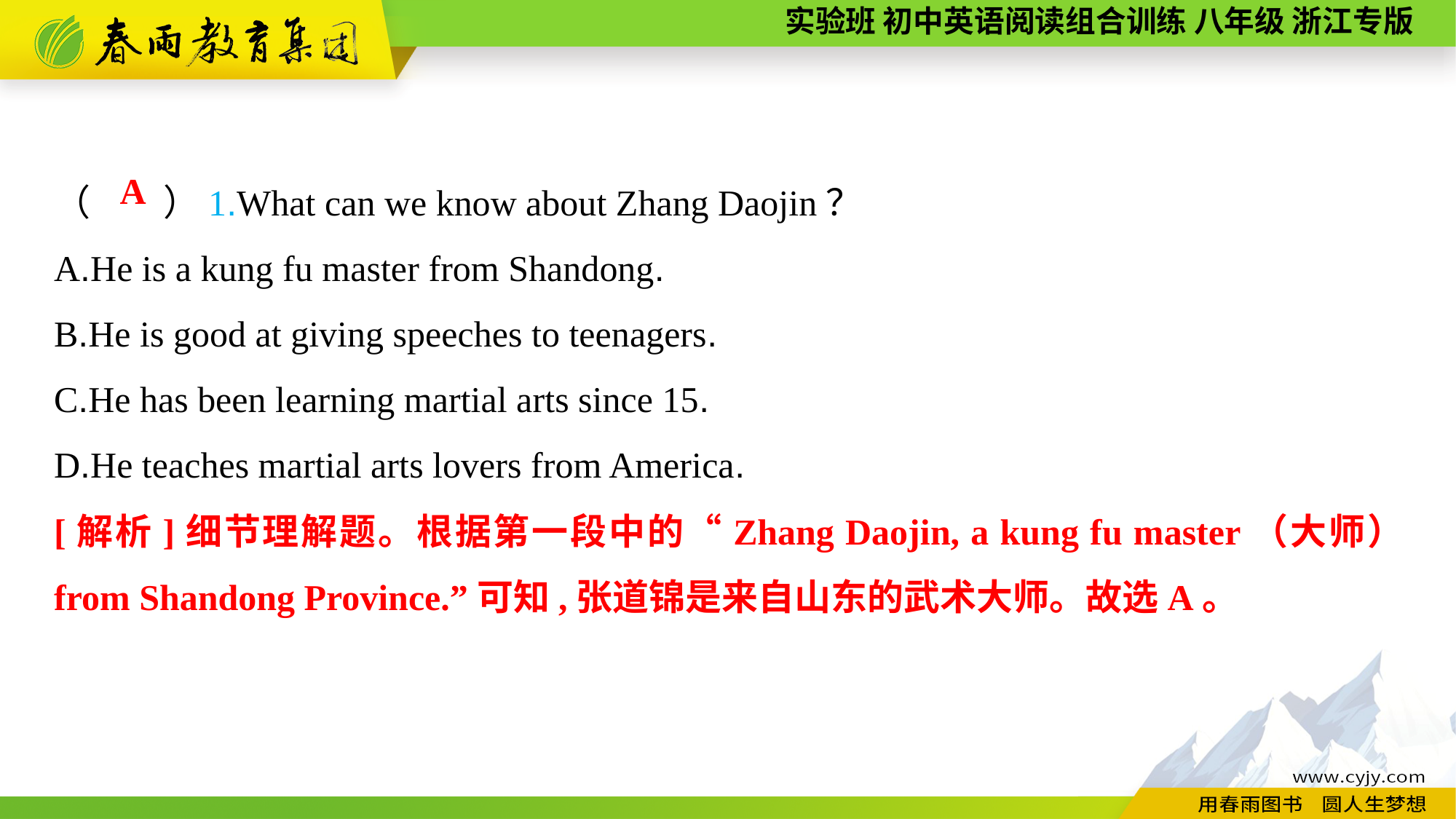

（　　）1.What can we know about Zhang Daojin？
A.He is a kung fu master from Shandong.
B.He is good at giving speeches to teenagers.
C.He has been learning martial arts since 15.
D.He teaches martial arts lovers from America.
A
[解析]细节理解题。根据第一段中的“Zhang Daojin, a kung fu master（大师） from Shandong Province.”可知,张道锦是来自山东的武术大师。故选A。